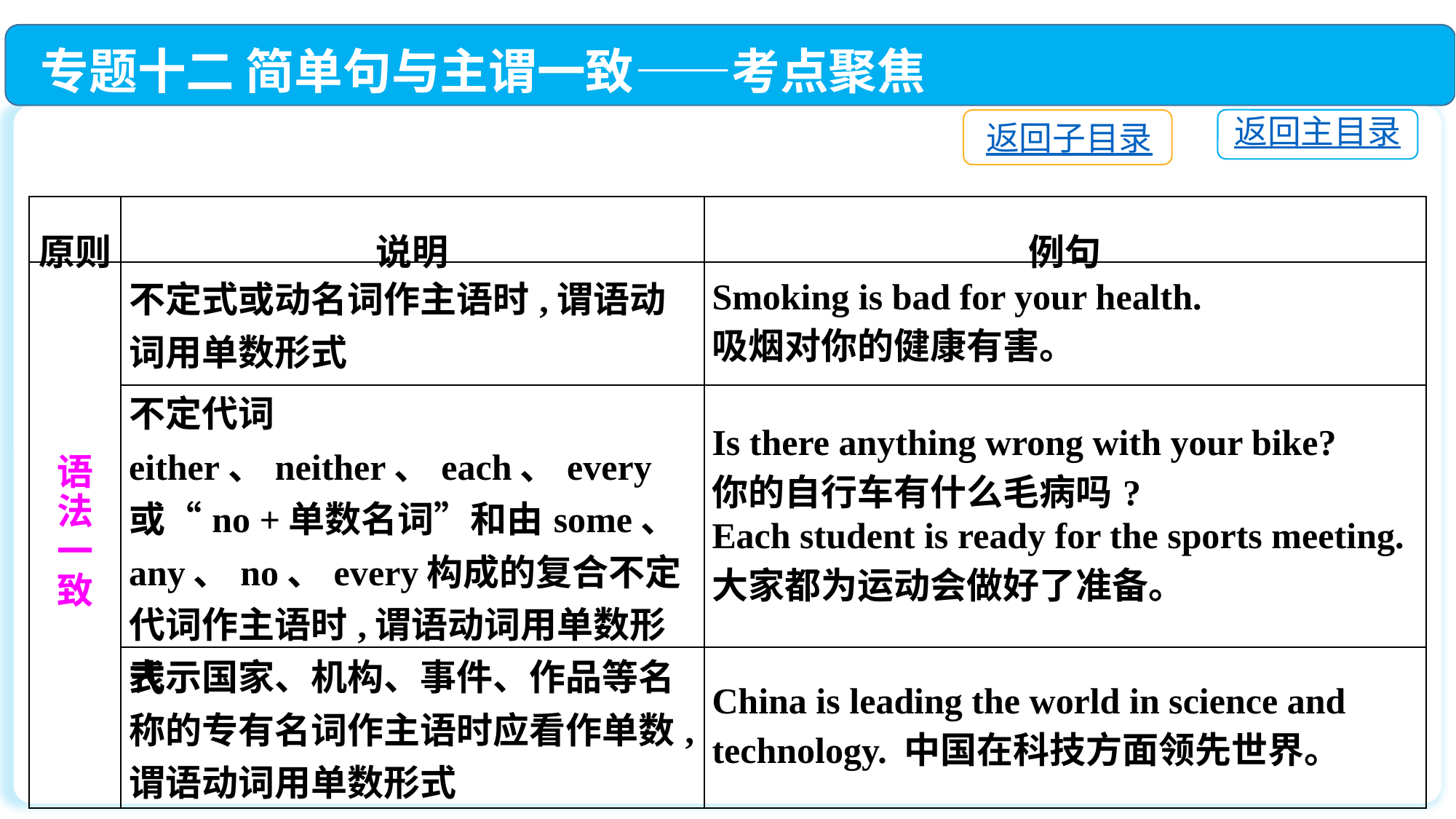

专题十二 简单句与主谓一致——考点聚焦

返回主目录

返回子目录
| 原则 | 说明 | 例句 |
| --- | --- | --- |
| 语 法 一 致 | 不定式或动名词作主语时,谓语动词用单数形式 | Smoking is bad for your health. 吸烟对你的健康有害。 |
|  | 不定代词either、neither、each、every 或“no +单数名词”和由some、any、no、every构成的复合不定代词作主语时,谓语动词用单数形式 | Is there anything wrong with your bike? 你的自行车有什么毛病吗? Each student is ready for the sports meeting. 大家都为运动会做好了准备。 |
|  | 表示国家、机构、事件、作品等名称的专有名词作主语时应看作单数,谓语动词用单数形式 | China is leading the world in science and technology. 中国在科技方面领先世界。 |